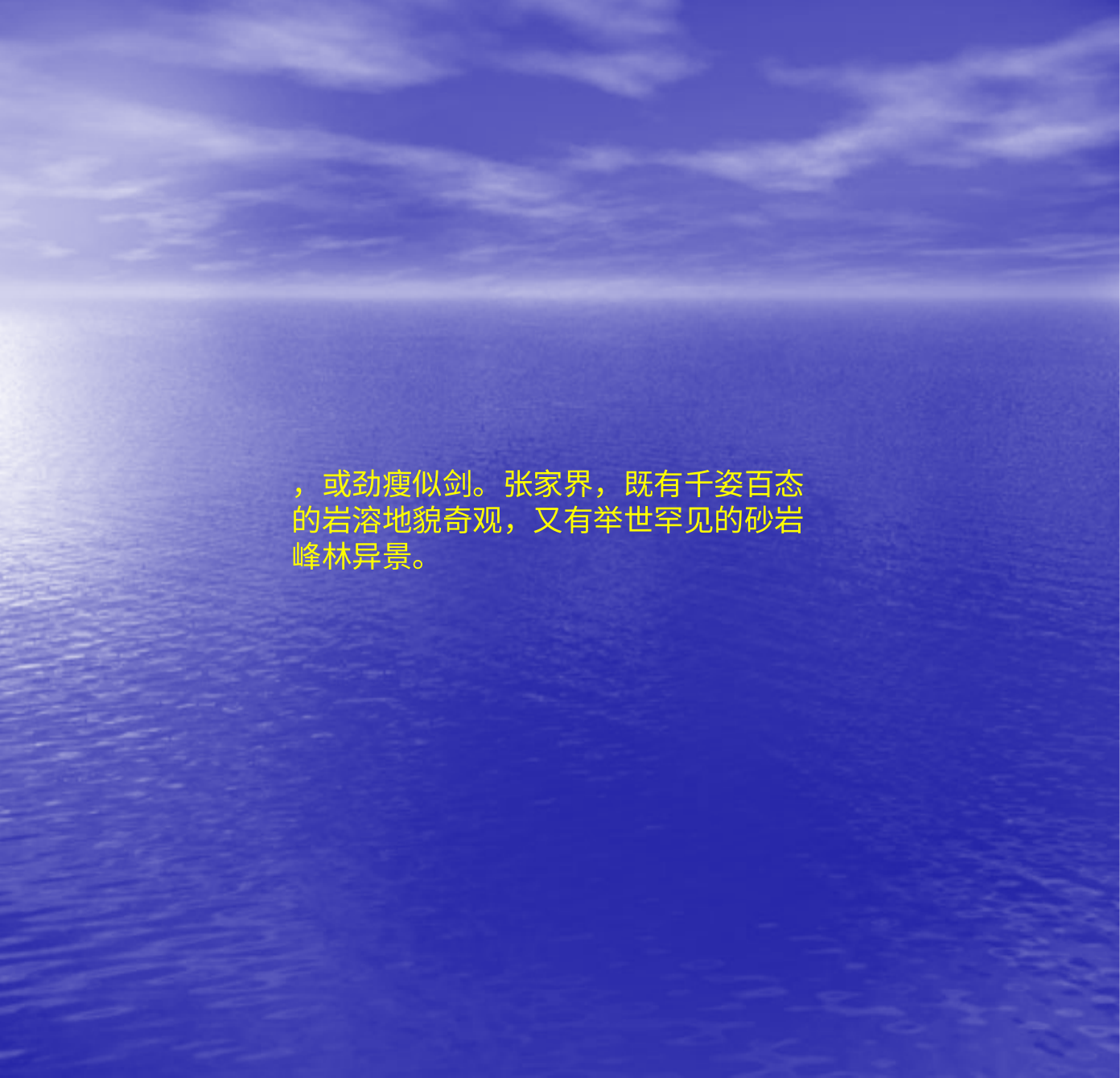

#

，或劲瘦似剑。张家界，既有千姿百态的岩溶地貌奇观，又有举世罕见的砂岩峰林异景。